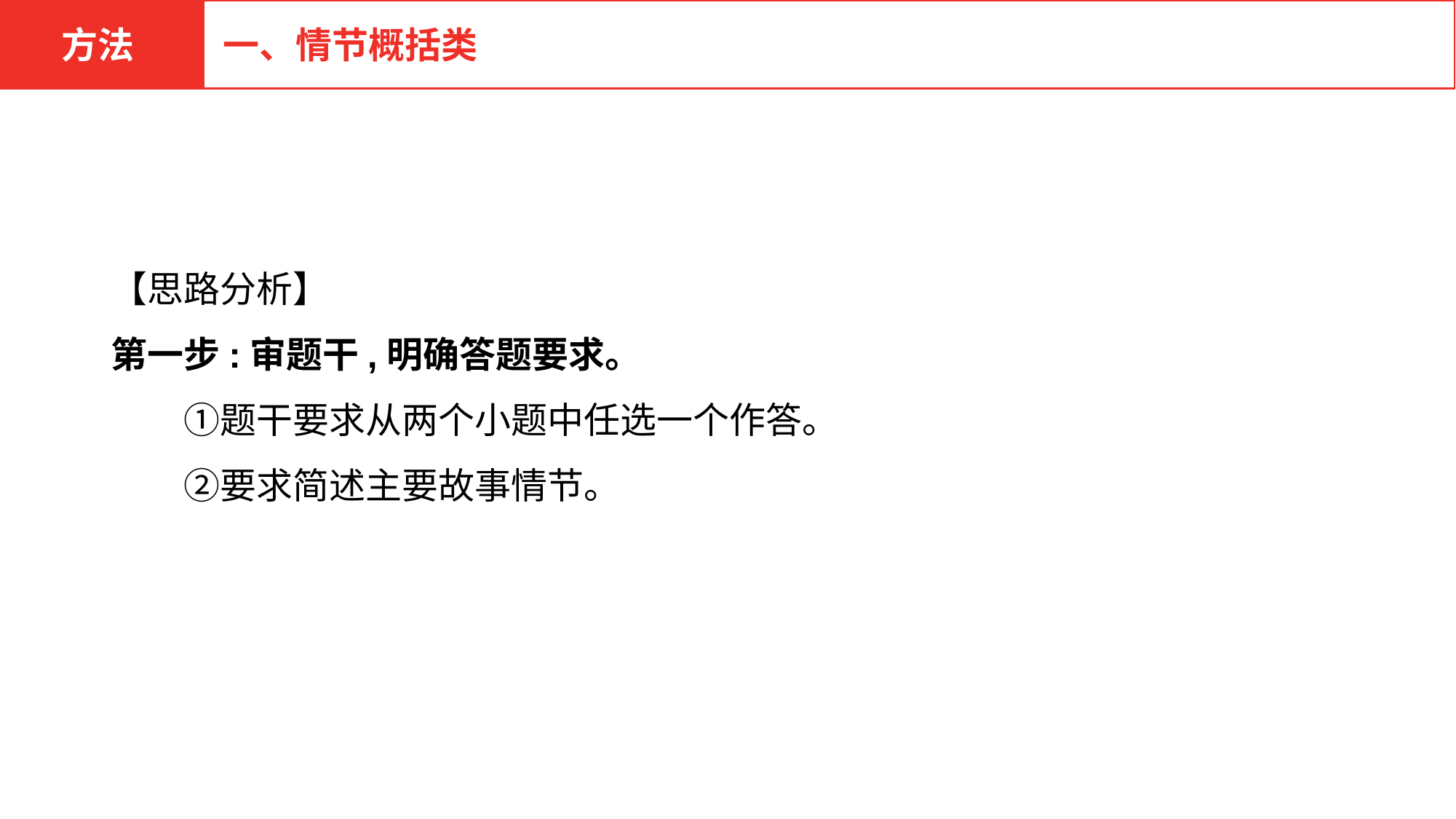

方法
一、情节概括类
【思路分析】
第一步:审题干,明确答题要求。
　　①题干要求从两个小题中任选一个作答。
　　②要求简述主要故事情节。